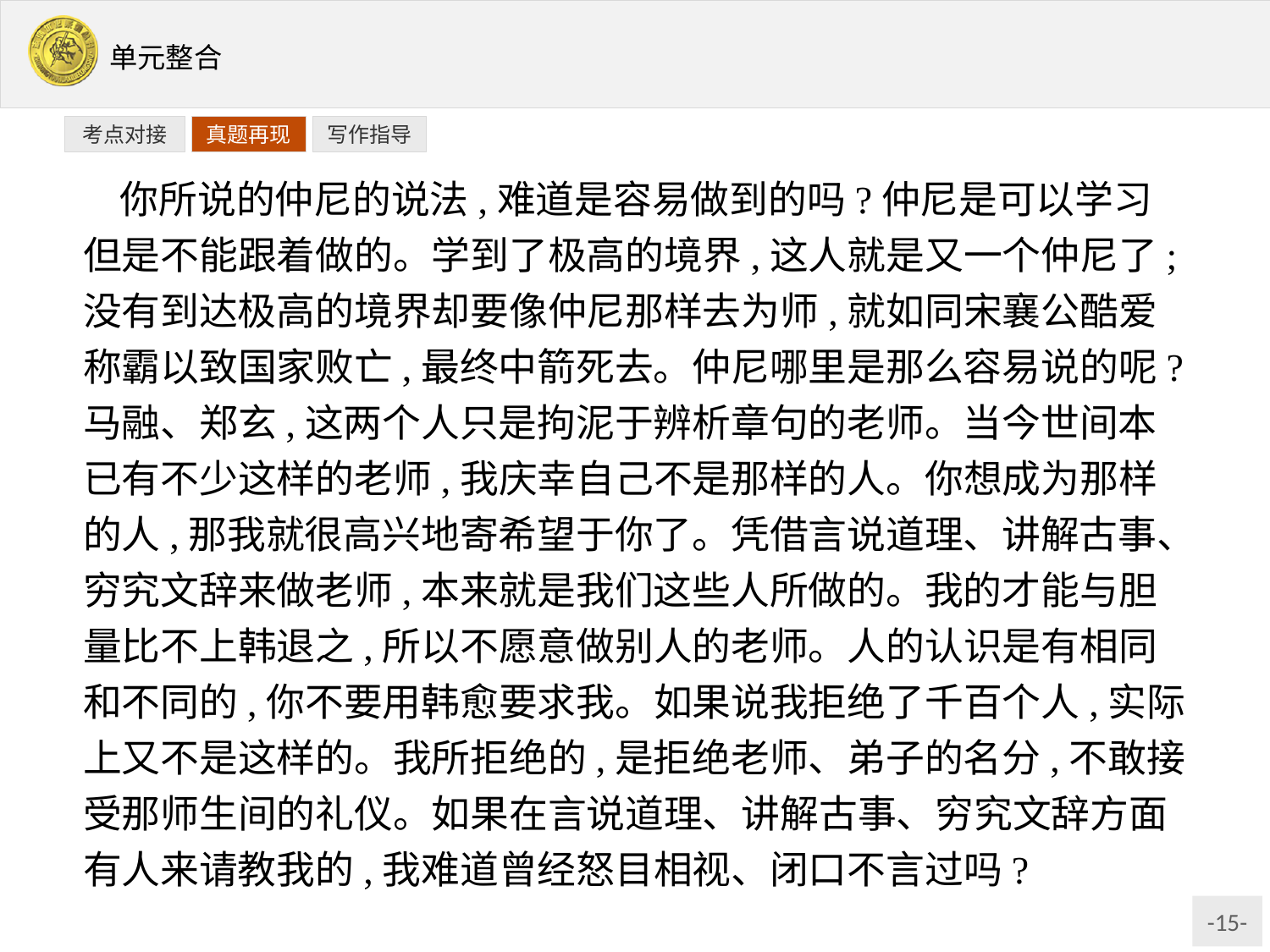

写作指导
考点对接
真题再现
你所说的仲尼的说法,难道是容易做到的吗?仲尼是可以学习但是不能跟着做的。学到了极高的境界,这人就是又一个仲尼了;没有到达极高的境界却要像仲尼那样去为师,就如同宋襄公酷爱称霸以致国家败亡,最终中箭死去。仲尼哪里是那么容易说的呢?马融、郑玄,这两个人只是拘泥于辨析章句的老师。当今世间本已有不少这样的老师,我庆幸自己不是那样的人。你想成为那样的人,那我就很高兴地寄希望于你了。凭借言说道理、讲解古事、穷究文辞来做老师,本来就是我们这些人所做的。我的才能与胆量比不上韩退之,所以不愿意做别人的老师。人的认识是有相同和不同的,你不要用韩愈要求我。如果说我拒绝了千百个人,实际上又不是这样的。我所拒绝的,是拒绝老师、弟子的名分,不敢接受那师生间的礼仪。如果在言说道理、讲解古事、穷究文辞方面有人来请教我的,我难道曾经怒目相视、闭口不言过吗?